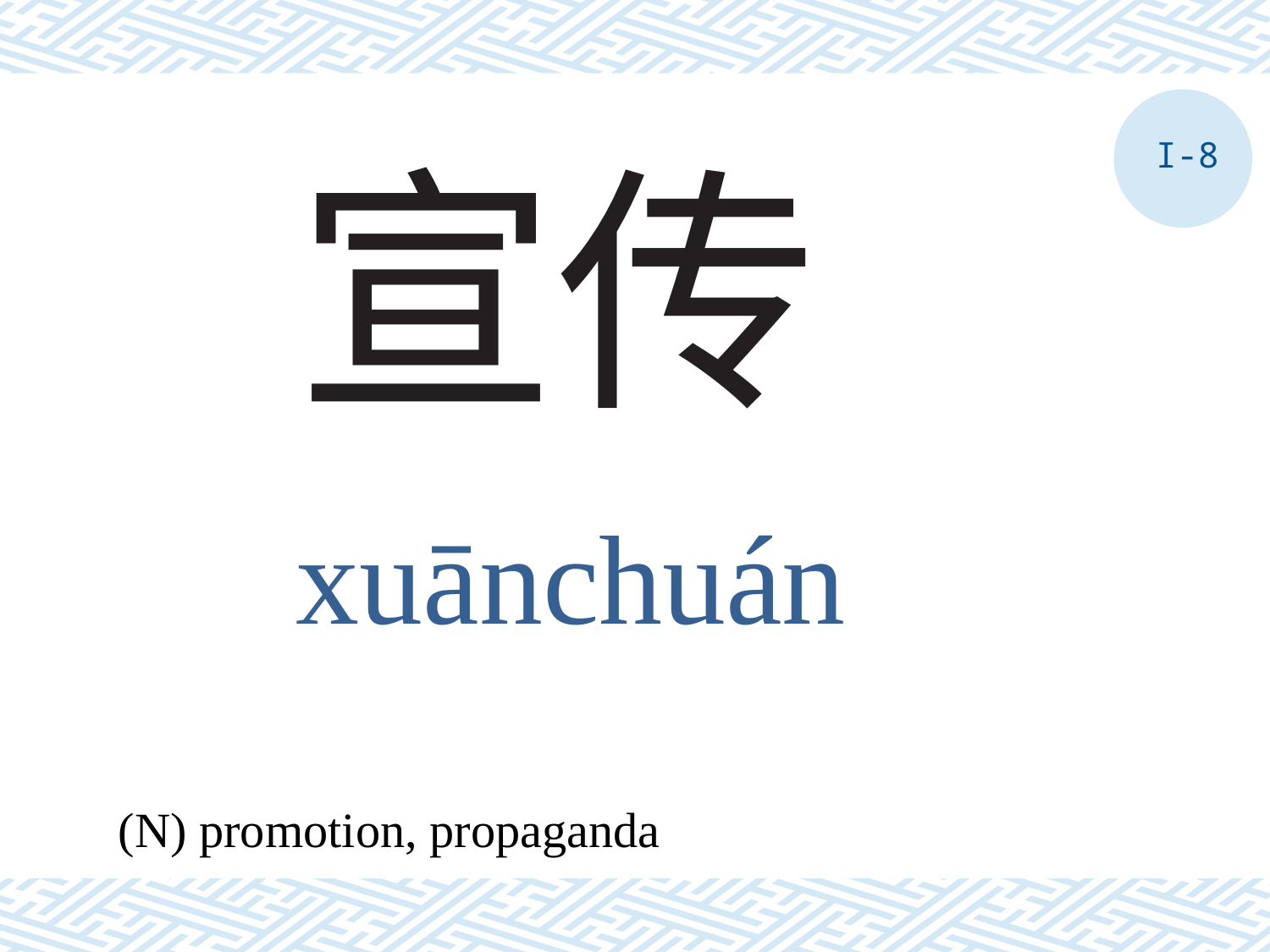

# 宣传
I-8

xuānchuán
(N) promotion, propaganda